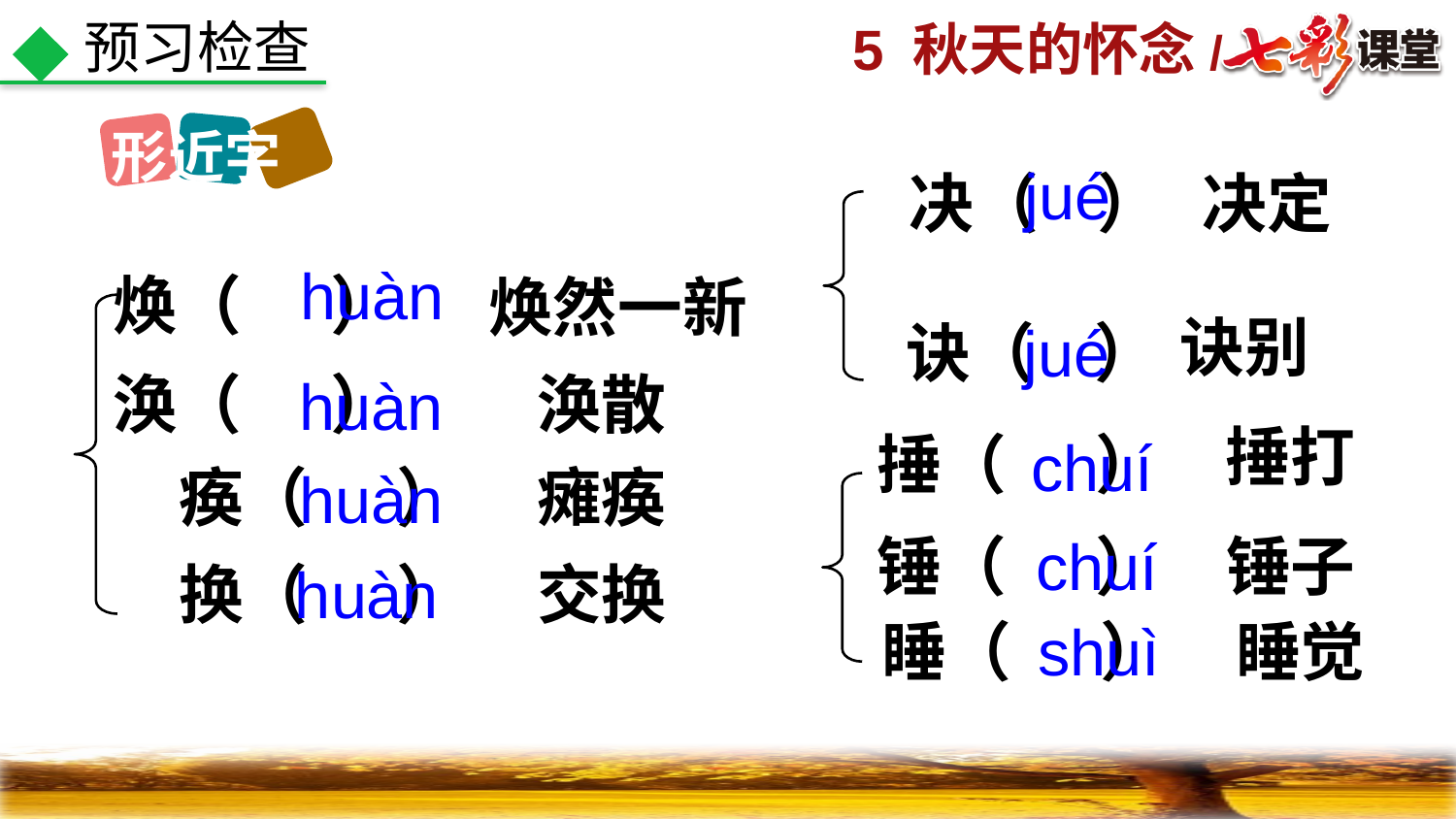

预习检查

形近字

jué
决（    ）
决定

huàn
  焕（      ）
焕然一新

 诀别
jué
诀（    ）
  涣（      ）
涣散
huàn
捶打
捶（      ）
chuí
  痪（      ）
瘫痪
huàn

锤（      ）
chuí
锤子
  换（      ）
huàn
交换
睡（      ）
shuì
 睡觉